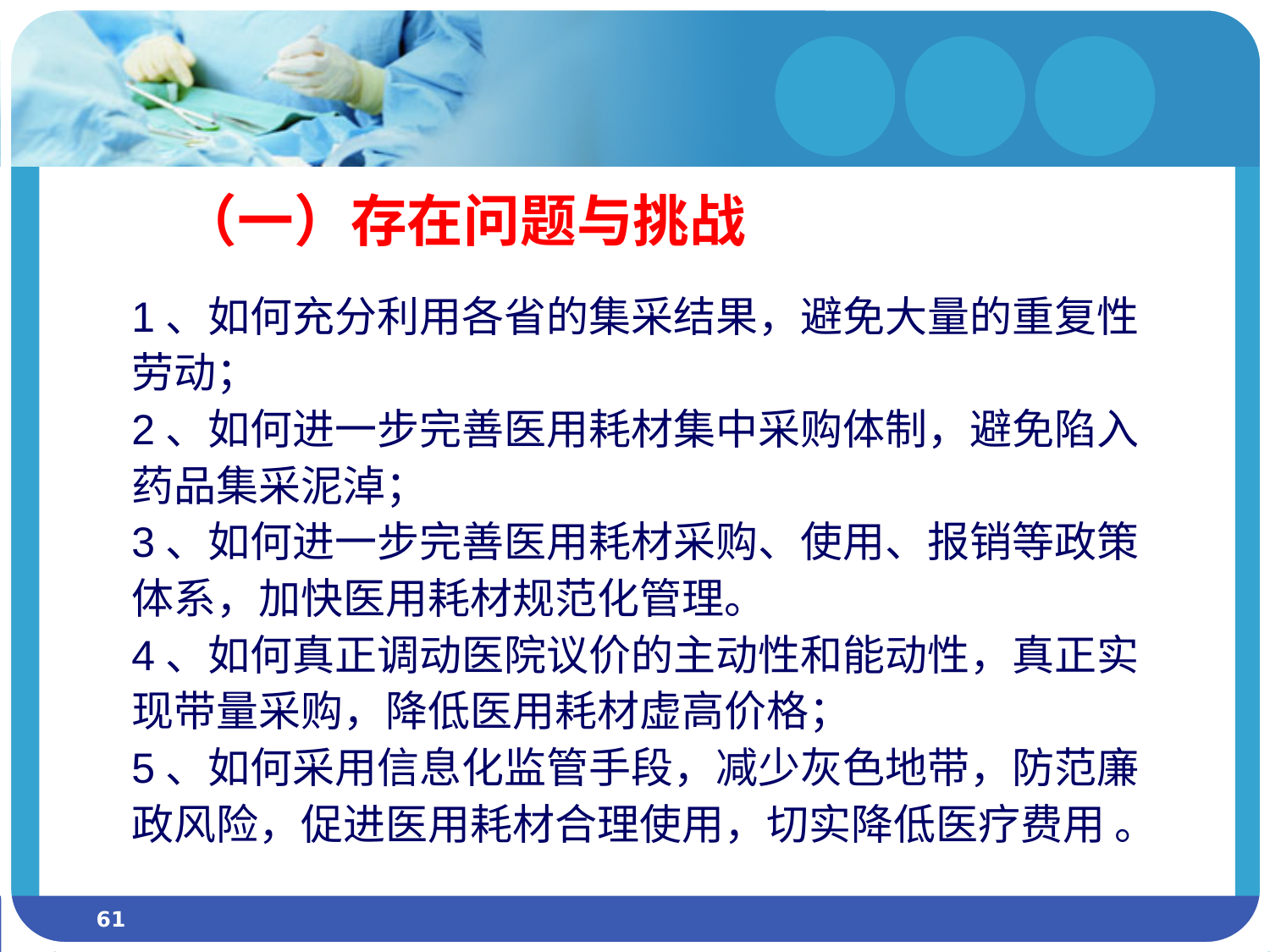

（一）存在问题与挑战
1、如何充分利用各省的集采结果，避免大量的重复性劳动；
2、如何进一步完善医用耗材集中采购体制，避免陷入药品集采泥淖；
3、如何进一步完善医用耗材采购、使用、报销等政策体系，加快医用耗材规范化管理。
4、如何真正调动医院议价的主动性和能动性，真正实现带量采购，降低医用耗材虚高价格；
5、如何采用信息化监管手段，减少灰色地带，防范廉政风险，促进医用耗材合理使用，切实降低医疗费用 。
一
61